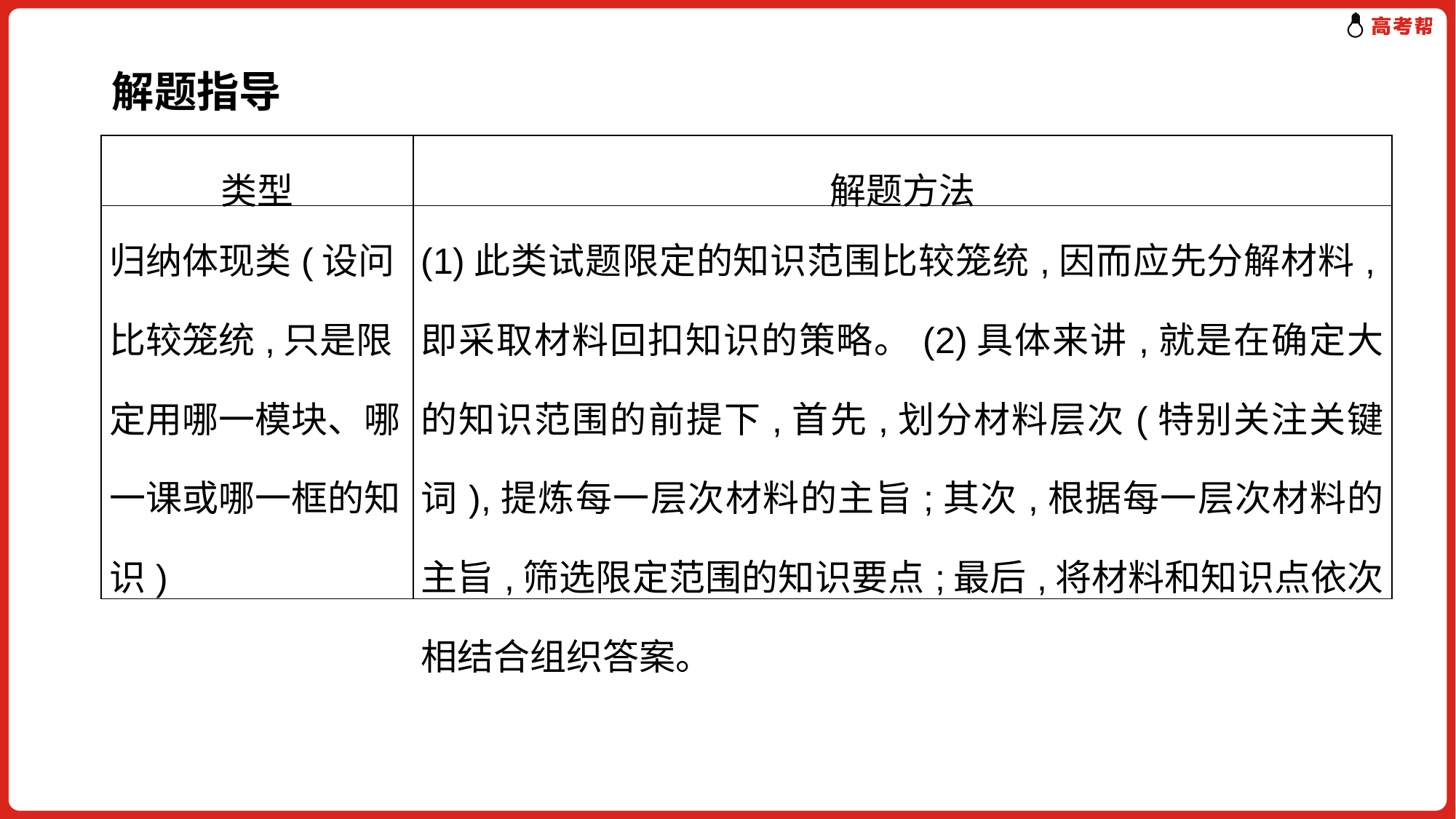

解题指导

| 类型 | 解题方法 |
| --- | --- |
| 归纳体现类(设问比较笼统,只是限定用哪一模块、哪一课或哪一框的知识) | (1)此类试题限定的知识范围比较笼统,因而应先分解材料,即采取材料回扣知识的策略。(2)具体来讲,就是在确定大的知识范围的前提下,首先,划分材料层次(特别关注关键词),提炼每一层次材料的主旨;其次,根据每一层次材料的主旨,筛选限定范围的知识要点;最后,将材料和知识点依次相结合组织答案。 |